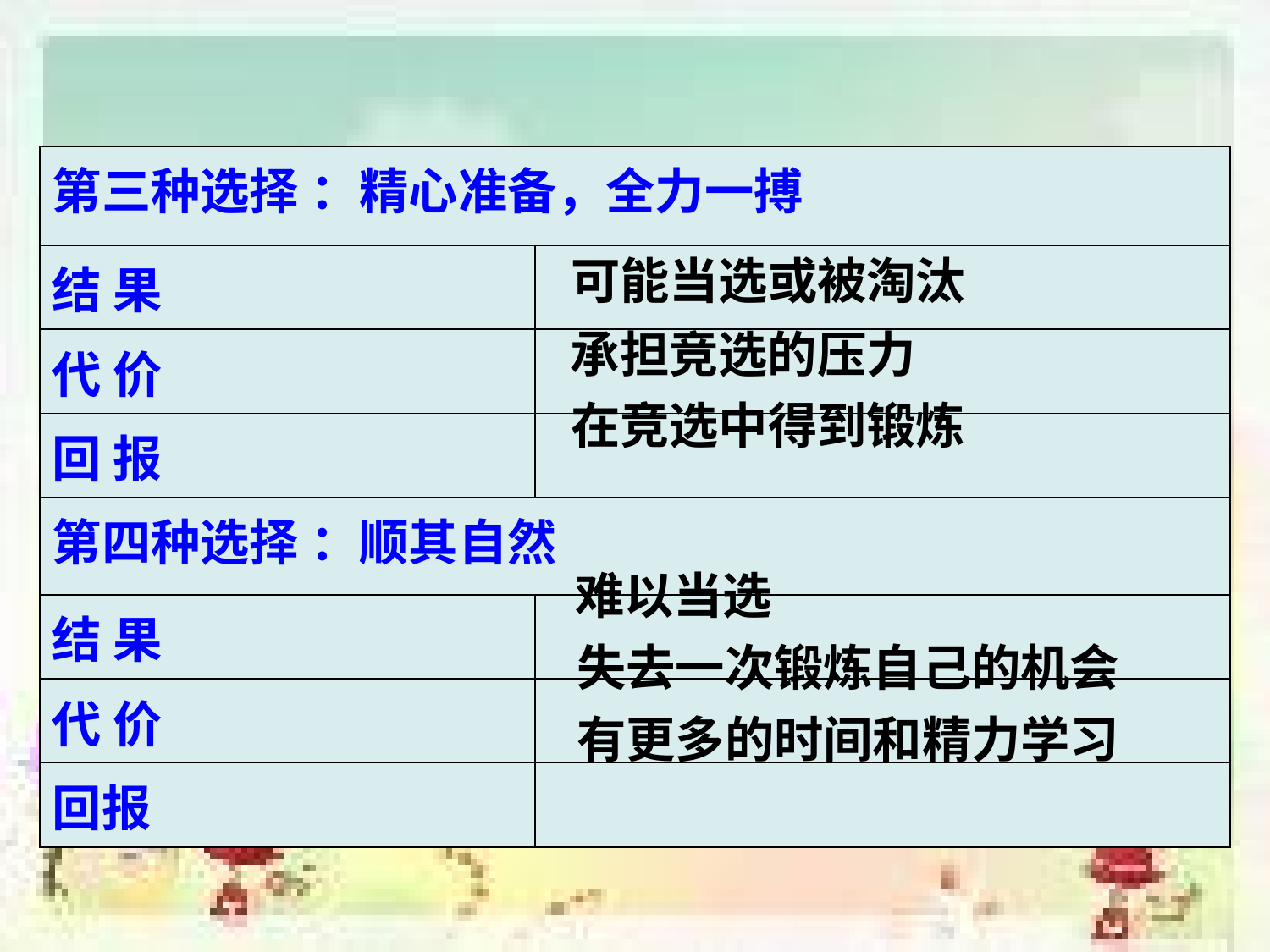

| 第三种选择 ：精心准备，全力一搏 |  |
| --- | --- |
| 结 果 |  |
| 代 价 |  |
| 回 报 |  |
| 第四种选择 ：顺其自然 |  |
| 结 果 |  |
| 代 价 |  |
| 回报 |  |
可能当选或被淘汰
承担竞选的压力
在竞选中得到锻炼
难以当选
失去一次锻炼自己的机会
有更多的时间和精力学习